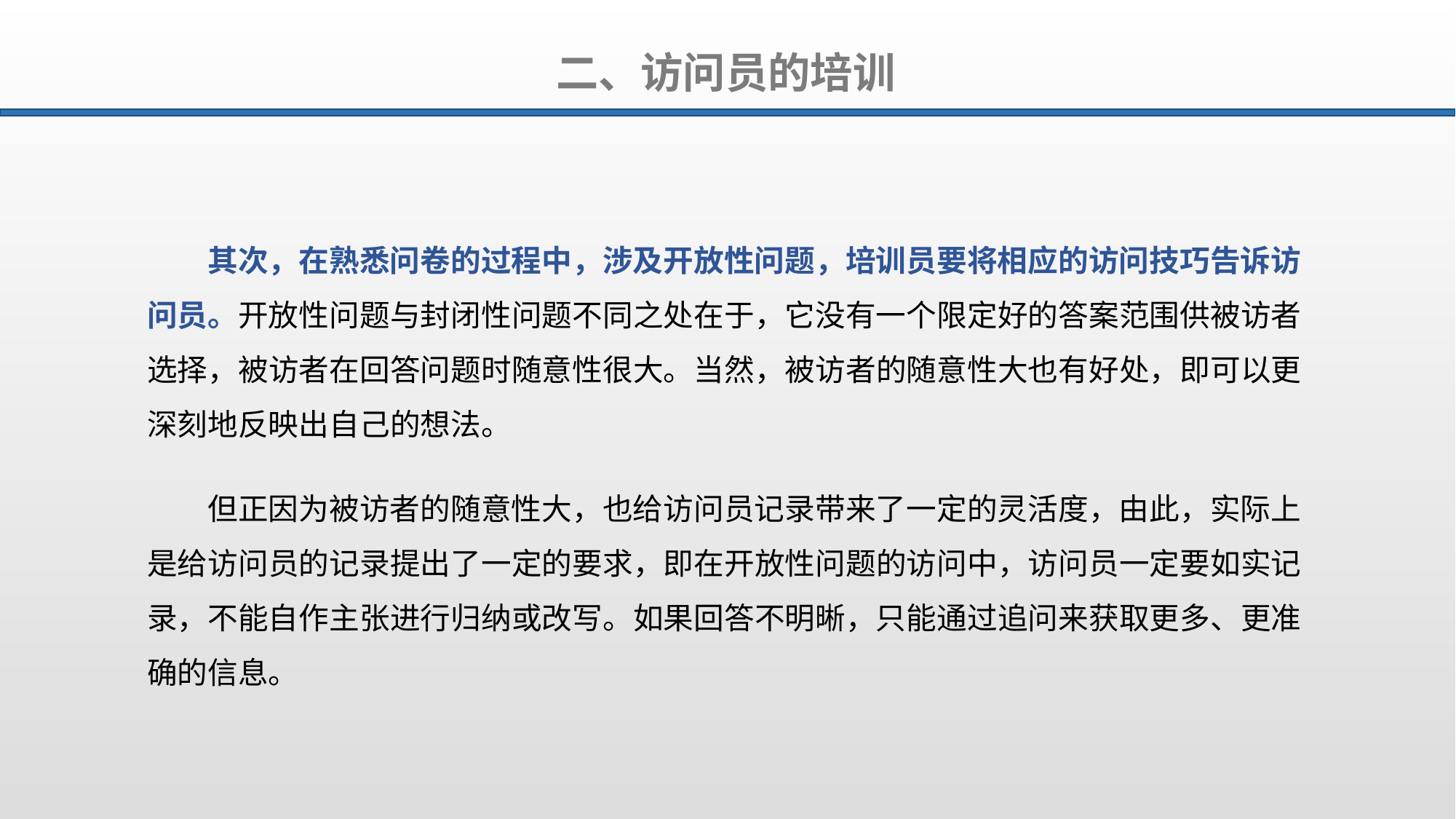

二、访问员的培训

其次，在熟悉问卷的过程中，涉及开放性问题，培训员要将相应的访问技巧告诉访问员。开放性问题与封闭性问题不同之处在于，它没有一个限定好的答案范围供被访者选择，被访者在回答问题时随意性很大。当然，被访者的随意性大也有好处，即可以更深刻地反映出自己的想法。
但正因为被访者的随意性大，也给访问员记录带来了一定的灵活度，由此，实际上是给访问员的记录提出了一定的要求，即在开放性问题的访问中，访问员一定要如实记录，不能自作主张进行归纳或改写。如果回答不明晰，只能通过追问来获取更多、更准确的信息。